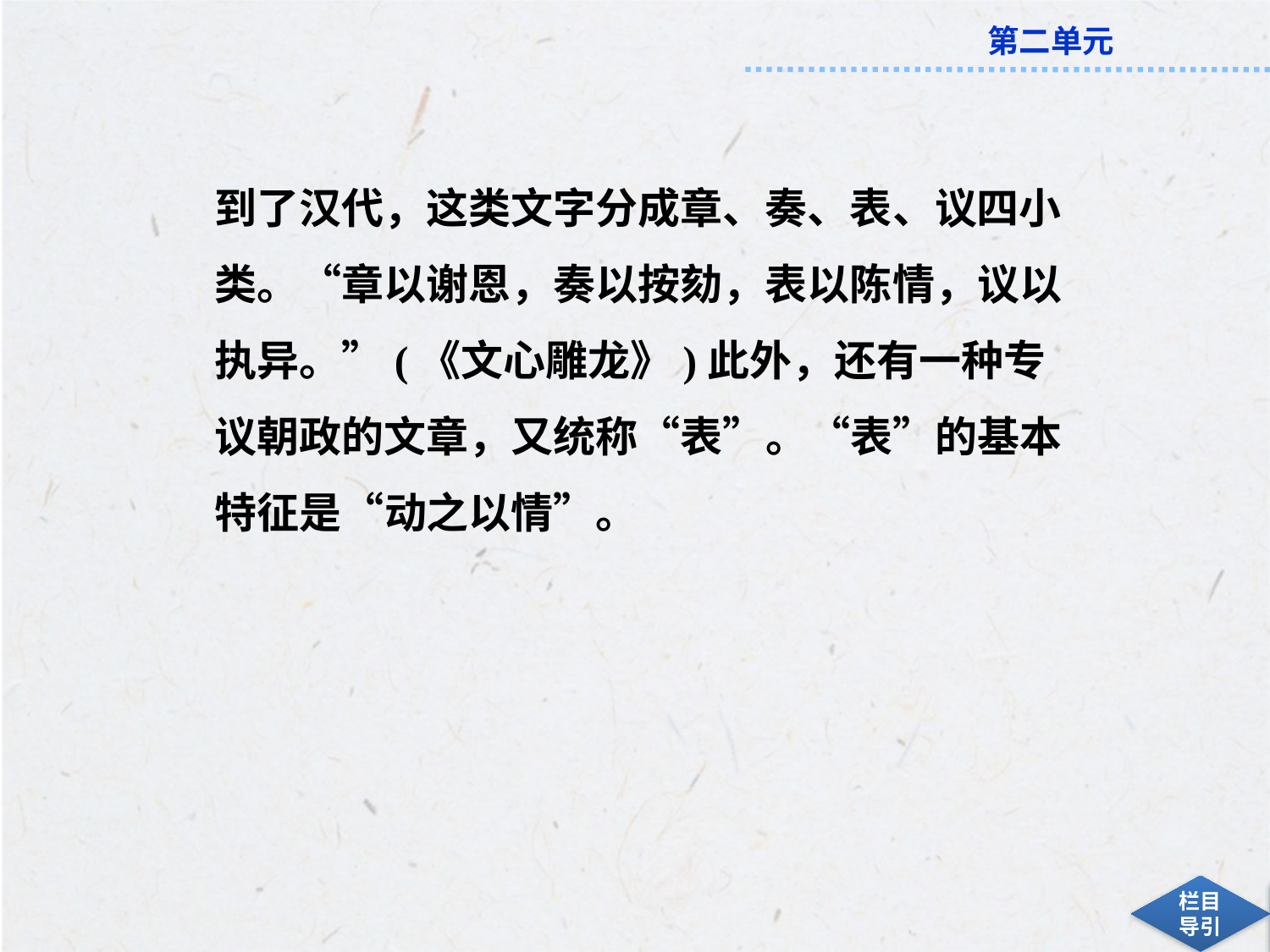

到了汉代，这类文字分成章、奏、表、议四小类。“章以谢恩，奏以按劾，表以陈情，议以执异。”(《文心雕龙》)此外，还有一种专议朝政的文章，又统称“表”。“表”的基本特征是“动之以情”。